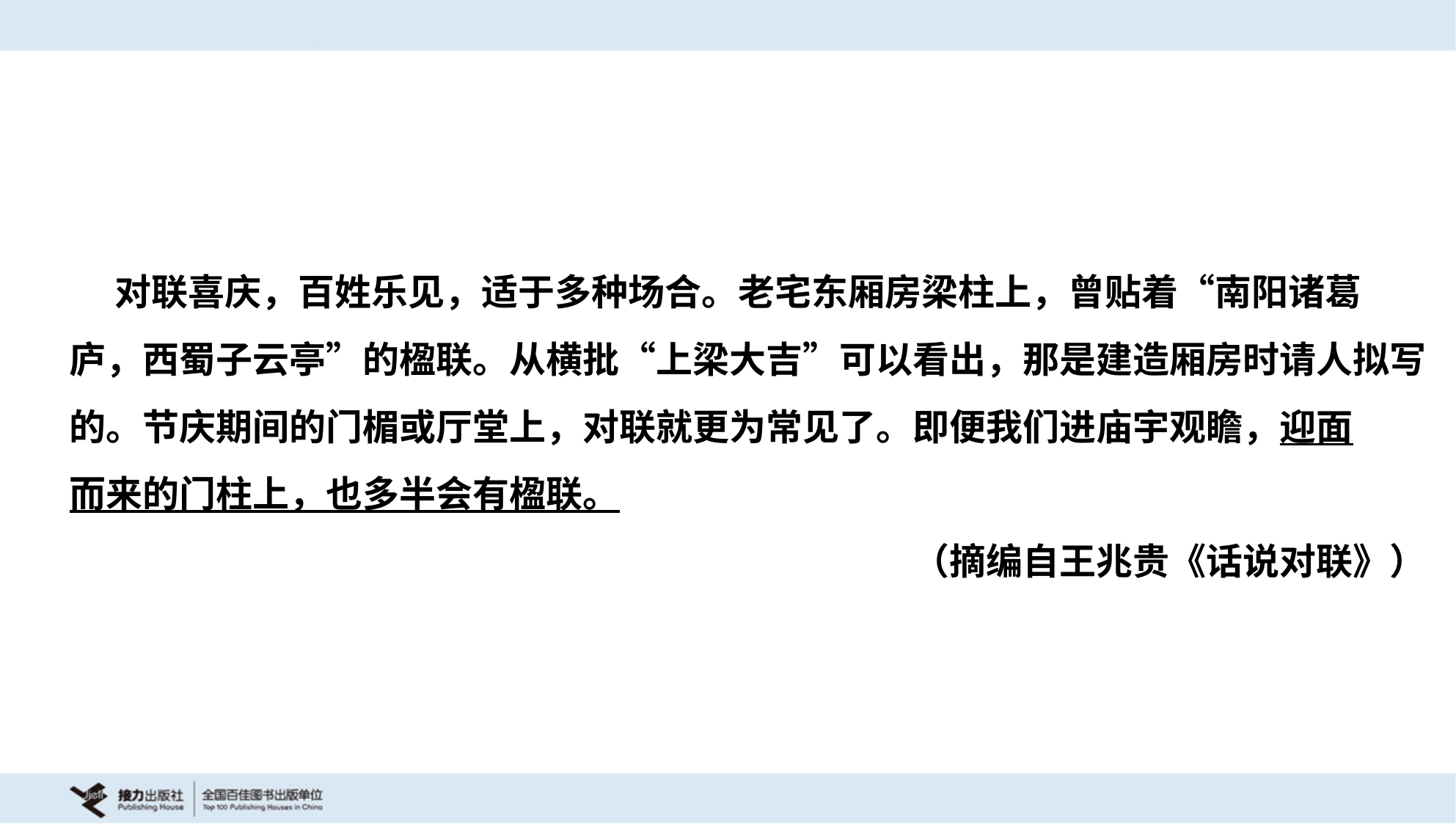

对联喜庆，百姓乐见，适于多种场合。老宅东厢房梁柱上，曾贴着“南阳诸葛
庐，西蜀子云亭”的楹联。从横批“上梁大吉”可以看出，那是建造厢房时请人拟写
的。节庆期间的门楣或厅堂上，对联就更为常见了。即便我们进庙宇观瞻，迎面
而来的门柱上，也多半会有楹联。
（摘编自王兆贵《话说对联》）